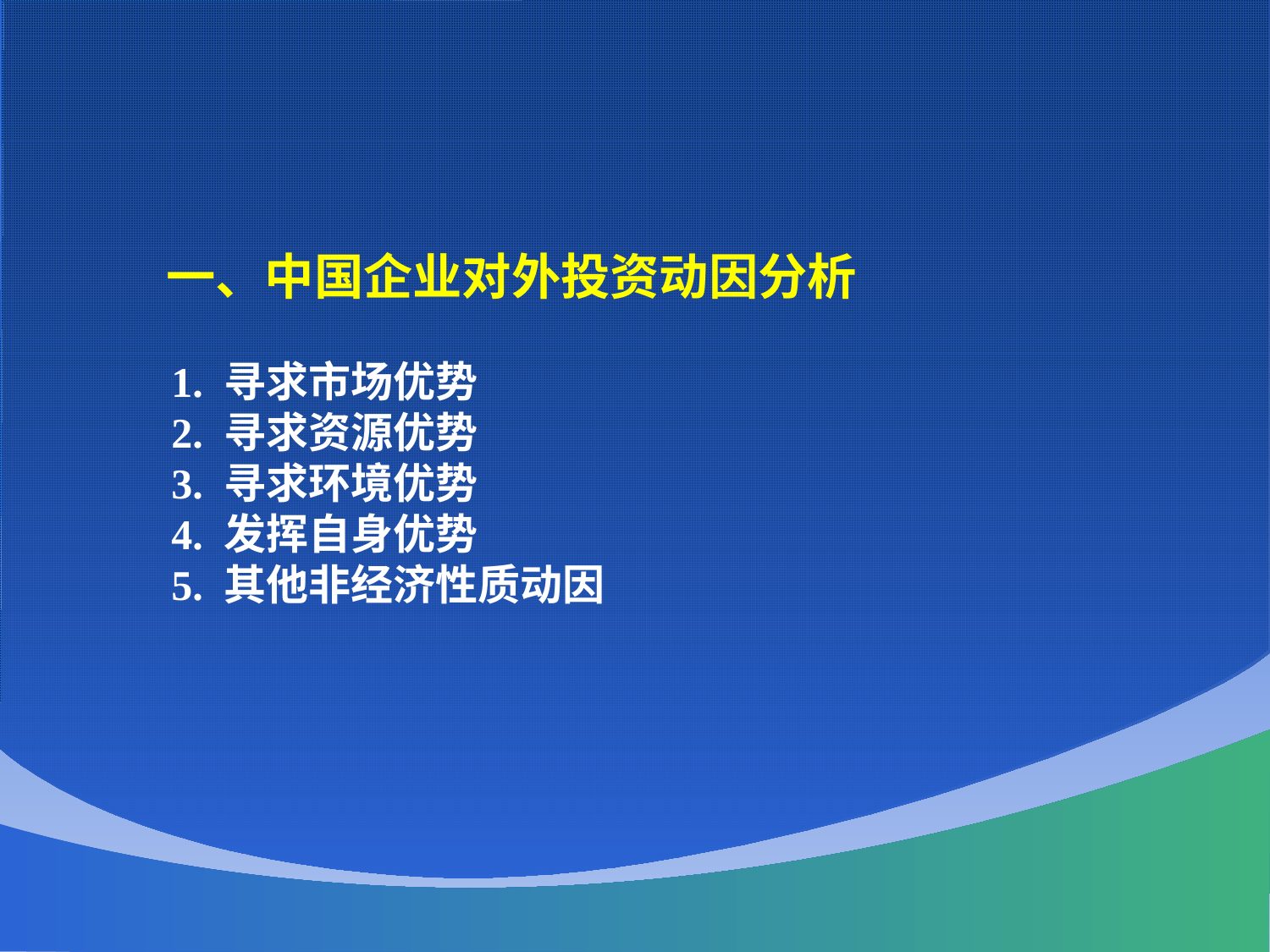

一、中国企业对外投资动因分析

         1. 寻求市场优势
         2. 寻求资源优势
         3. 寻求环境优势
         4. 发挥自身优势
         5. 其他非经济性质动因